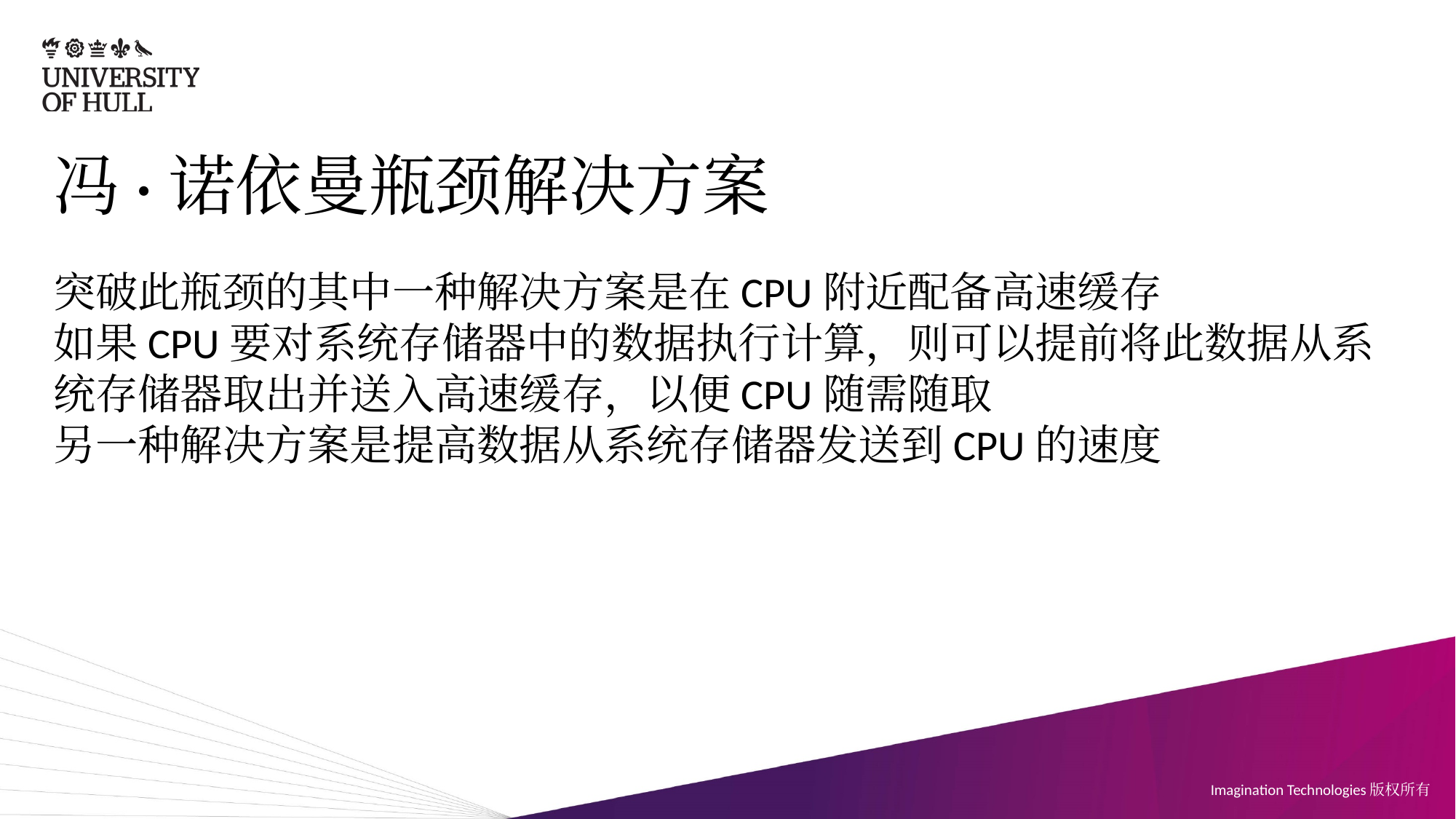

# 冯·诺依曼瓶颈解决方案
突破此瓶颈的其中一种解决方案是在CPU附近配备高速缓存
如果CPU要对系统存储器中的数据执行计算，则可以提前将此数据从系统存储器取出并送入高速缓存，以便CPU随需随取
另一种解决方案是提高数据从系统存储器发送到CPU的速度